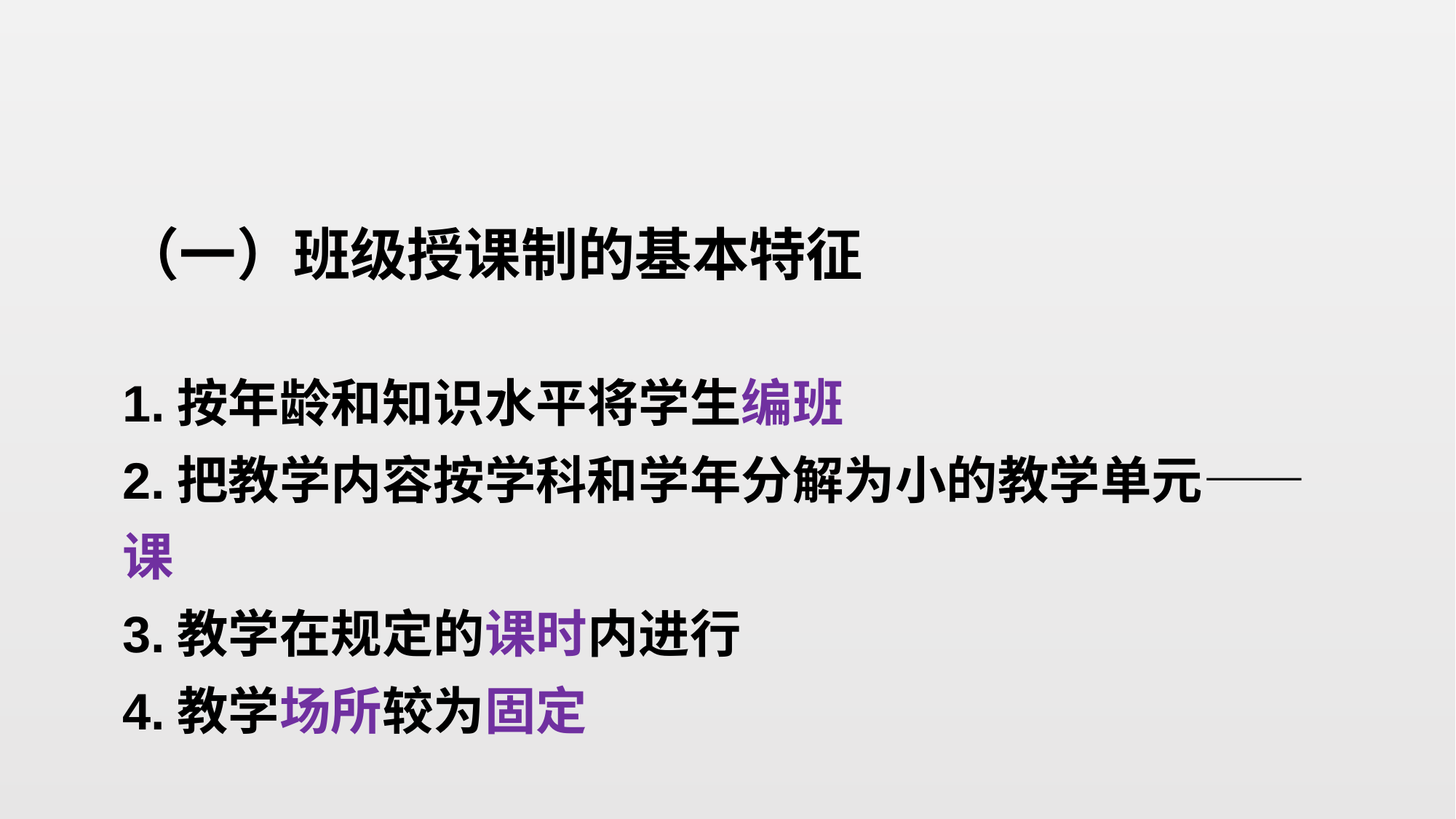

#
（一）班级授课制的基本特征

1.按年龄和知识水平将学生编班
2.把教学内容按学科和学年分解为小的教学单元——课
3.教学在规定的课时内进行
4.教学场所较为固定